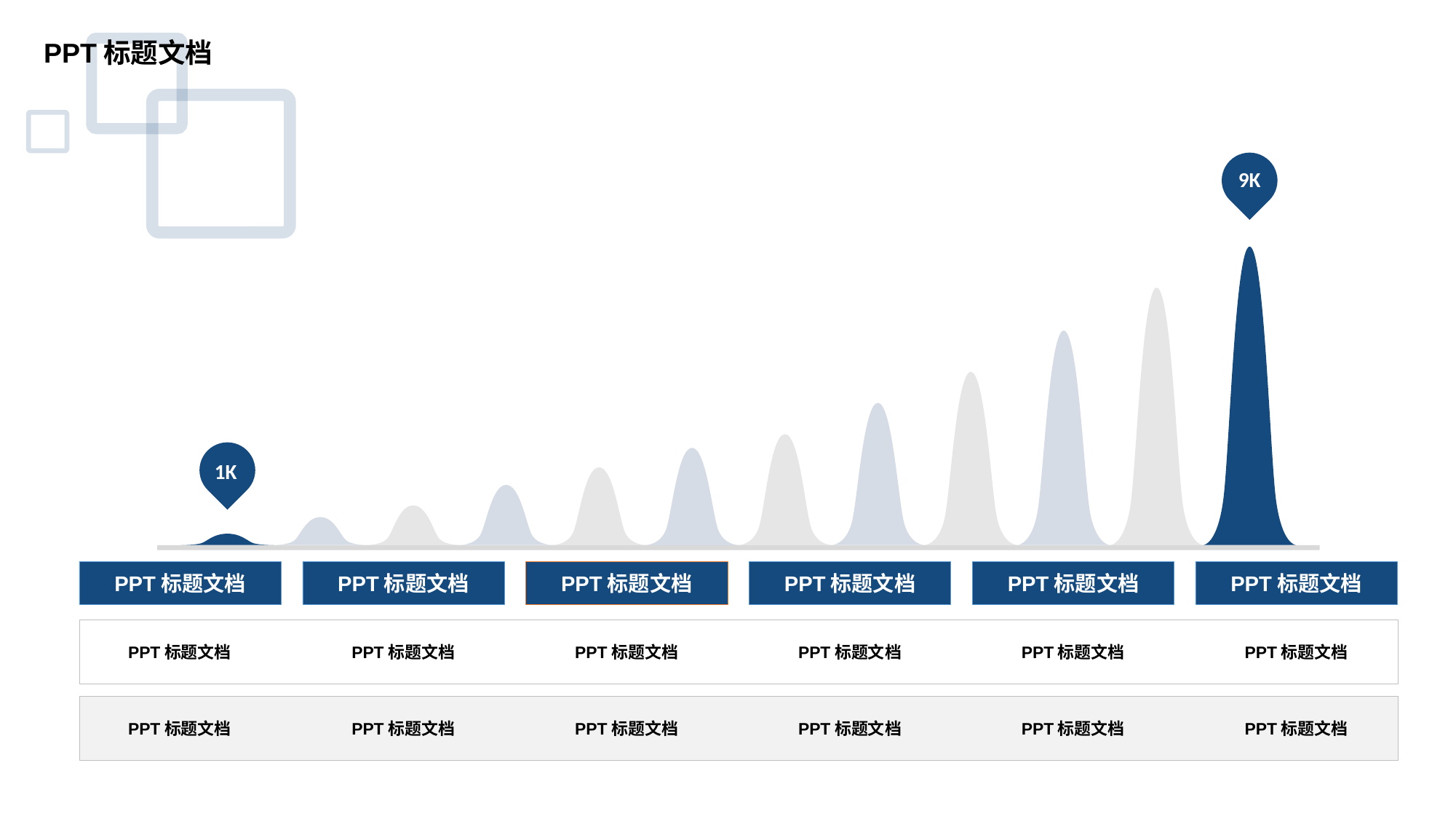

PPT标题文档

9K

1K

PPT标题文档
PPT标题文档
PPT标题文档
PPT标题文档
PPT标题文档
PPT标题文档

PPT标题文档
PPT标题文档
PPT标题文档
PPT标题文档
PPT标题文档
PPT标题文档

PPT标题文档
PPT标题文档
PPT标题文档
PPT标题文档
PPT标题文档
PPT标题文档